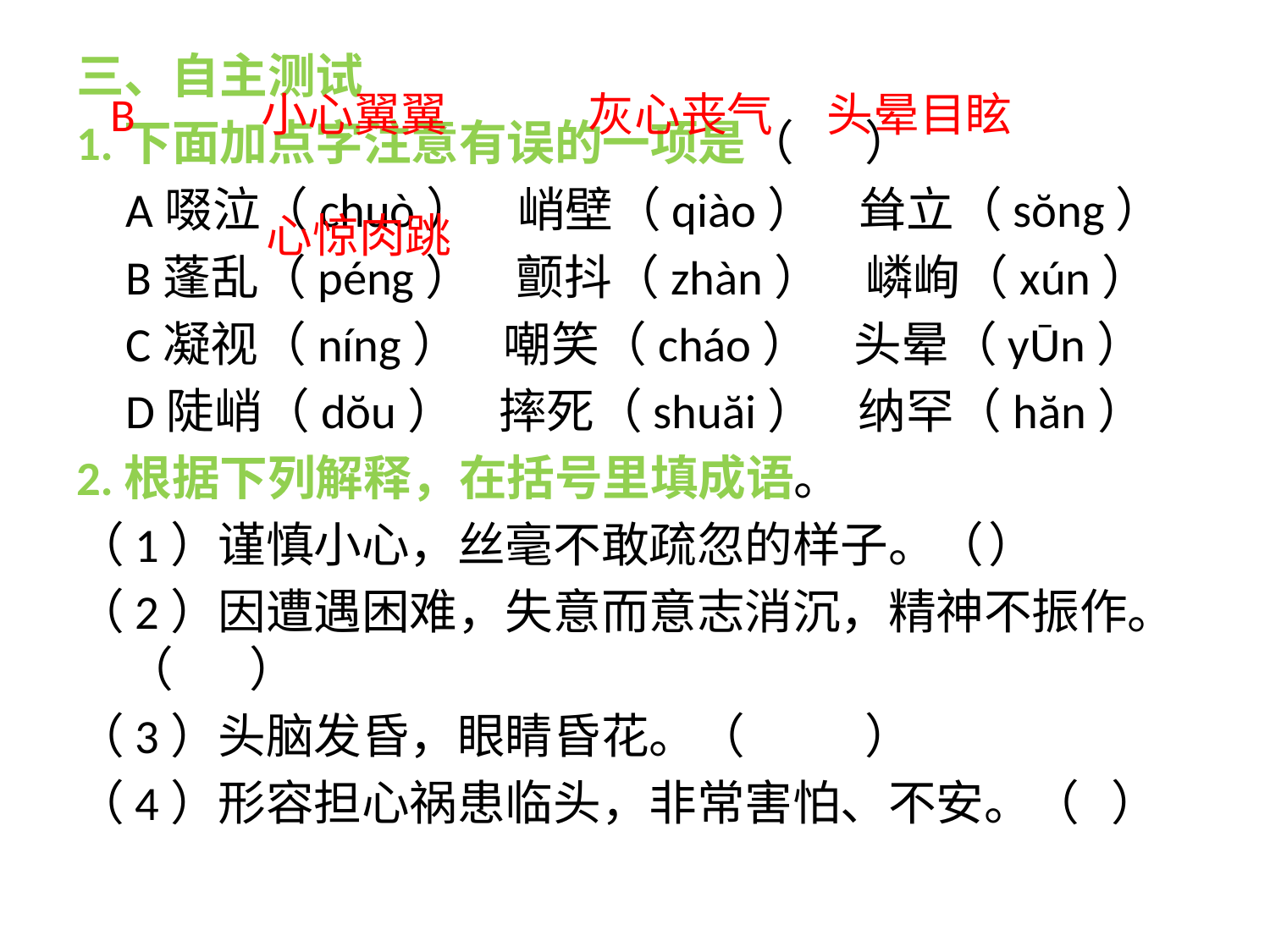

三、自主测试
1.下面加点字注意有误的一项是（			）
	A啜泣（chuò）    峭壁（qiào）    耸立（sŏng）
	B蓬乱（péng）    颤抖（zhàn）    嶙峋（xún）
	C凝视（níng）    嘲笑（cháo）    头晕（yŪn）
	D陡峭（dŏu）    摔死（shuăi）    纳罕（hăn）
2.根据下列解释，在括号里填成语。
（1）谨慎小心，丝毫不敢疏忽的样子。（				）
（2）因遭遇困难，失意而意志消沉，精神不振作。（				）
（3）头脑发昏，眼睛昏花。（				）
（4）形容担心祸患临头，非常害怕、不安。（			）

							B																																																																	  小心翼翼  																		灰心丧气  											头晕目眩
									              心惊肉跳